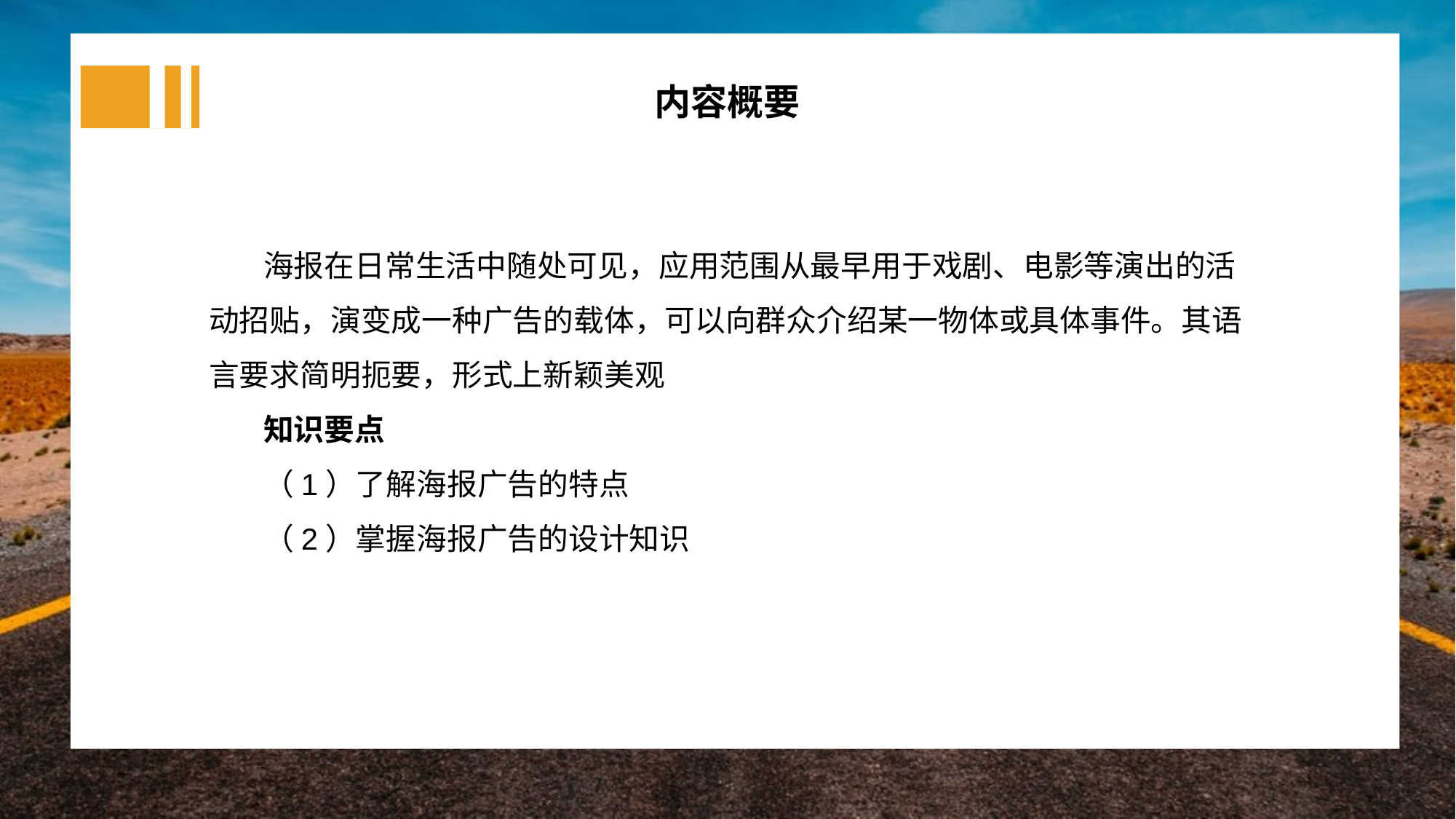

内容概要
海报在日常生活中随处可见，应用范围从最早用于戏剧、电影等演出的活动招贴，演变成一种广告的载体，可以向群众介绍某一物体或具体事件。其语言要求简明扼要，形式上新颖美观
知识要点
（1）了解海报广告的特点
（2）掌握海报广告的设计知识